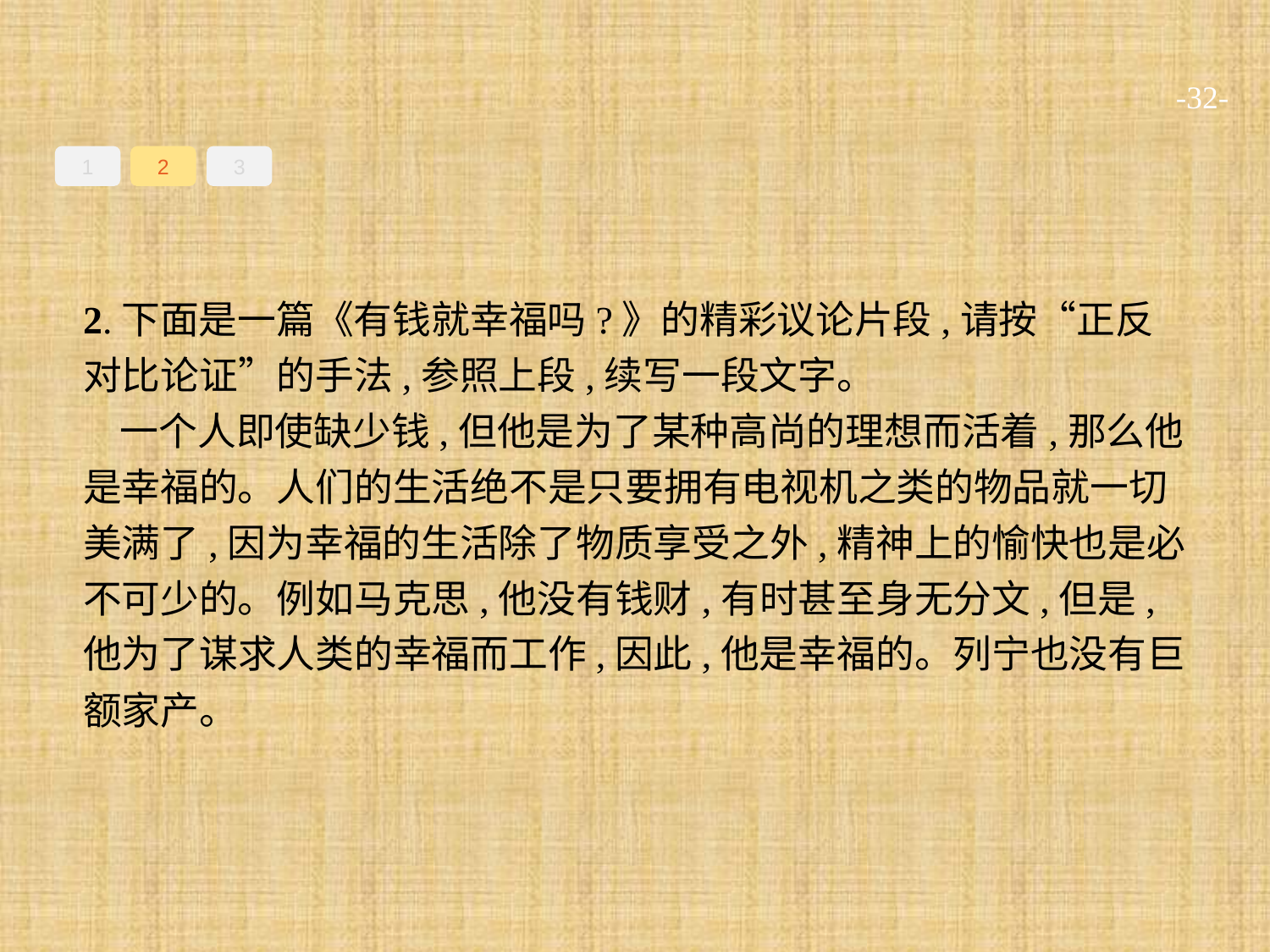

-32-
1
2
3
2.下面是一篇《有钱就幸福吗?》的精彩议论片段,请按“正反对比论证”的手法,参照上段,续写一段文字。
一个人即使缺少钱,但他是为了某种高尚的理想而活着,那么他是幸福的。人们的生活绝不是只要拥有电视机之类的物品就一切美满了,因为幸福的生活除了物质享受之外,精神上的愉快也是必不可少的。例如马克思,他没有钱财,有时甚至身无分文,但是,他为了谋求人类的幸福而工作,因此,他是幸福的。列宁也没有巨额家产。